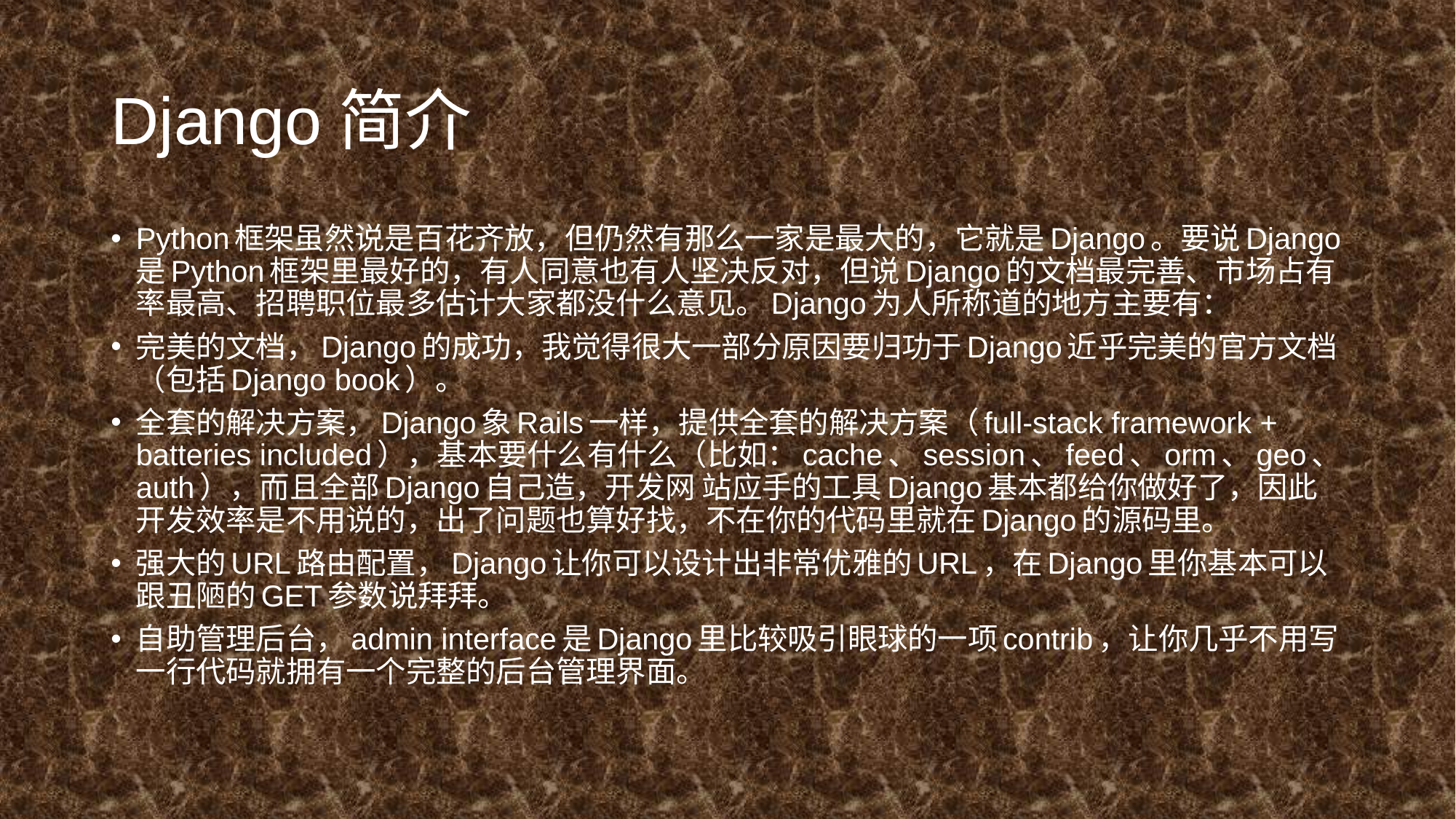

# Django简介
Python框架虽然说是百花齐放，但仍然有那么一家是最大的，它就是Django。要说Django是Python框架里最好的，有人同意也有人坚决反对，但说Django的文档最完善、市场占有率最高、招聘职位最多估计大家都没什么意见。Django为人所称道的地方主要有：
完美的文档，Django的成功，我觉得很大一部分原因要归功于Django近乎完美的官方文档（包括Django book）。
全套的解决方案，Django象Rails一样，提供全套的解决方案（full-stack framework + batteries included），基本要什么有什么（比如：cache、session、feed、orm、geo、auth），而且全部Django自己造，开发网 站应手的工具Django基本都给你做好了，因此开发效率是不用说的，出了问题也算好找，不在你的代码里就在Django的源码里。
强大的URL路由配置，Django让你可以设计出非常优雅的URL，在Django里你基本可以跟丑陋的GET参数说拜拜。
自助管理后台，admin interface是Django里比较吸引眼球的一项contrib，让你几乎不用写一行代码就拥有一个完整的后台管理界面。